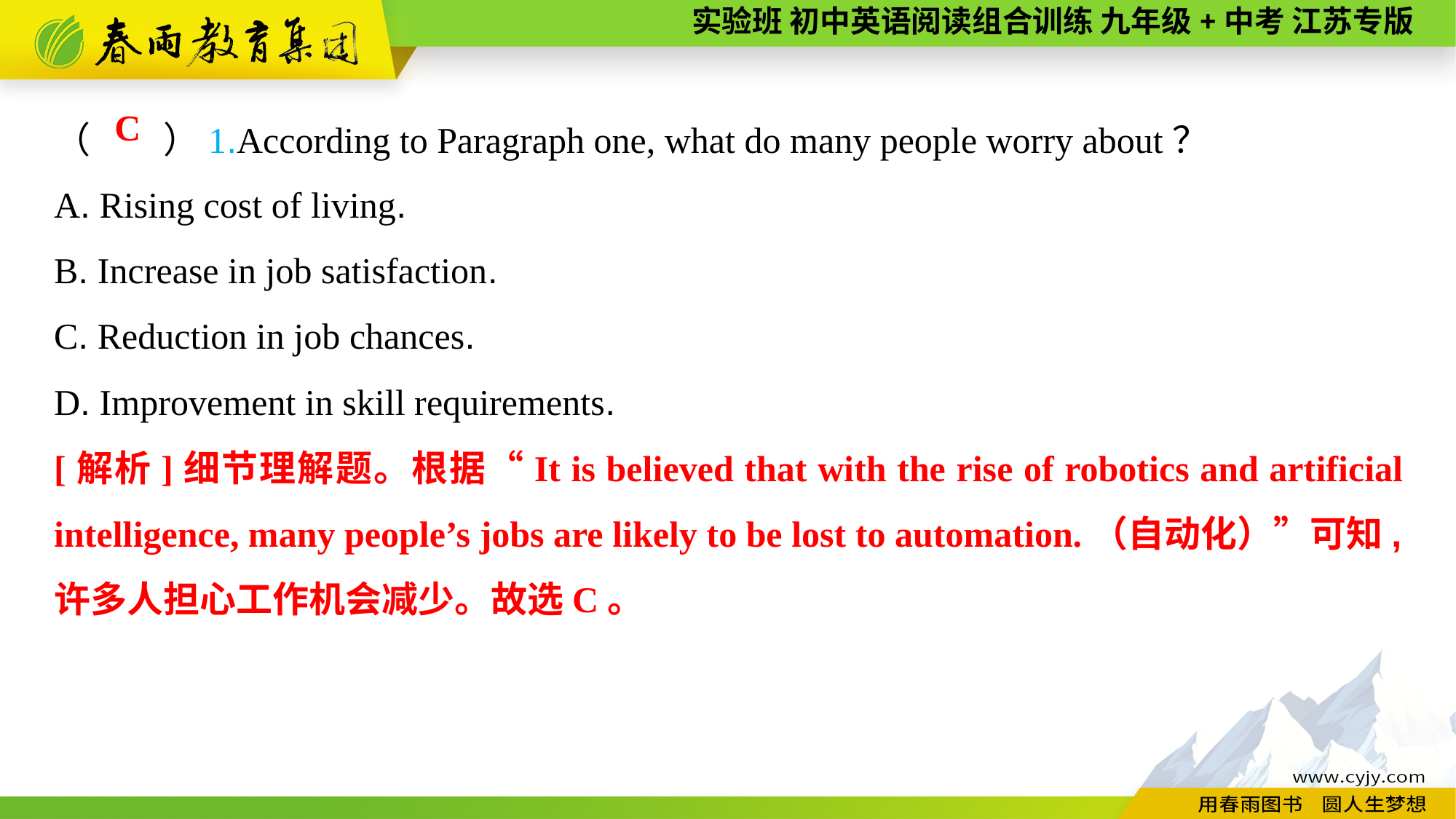

（　　）1.According to Paragraph one, what do many people worry about？
A. Rising cost of living.
B. Increase in job satisfaction.
C. Reduction in job chances.
D. Improvement in skill requirements.
C
[解析]细节理解题。根据“It is believed that with the rise of robotics and artificial intelligence, many people’s jobs are likely to be lost to automation.（自动化）”可知,许多人担心工作机会减少。故选C。